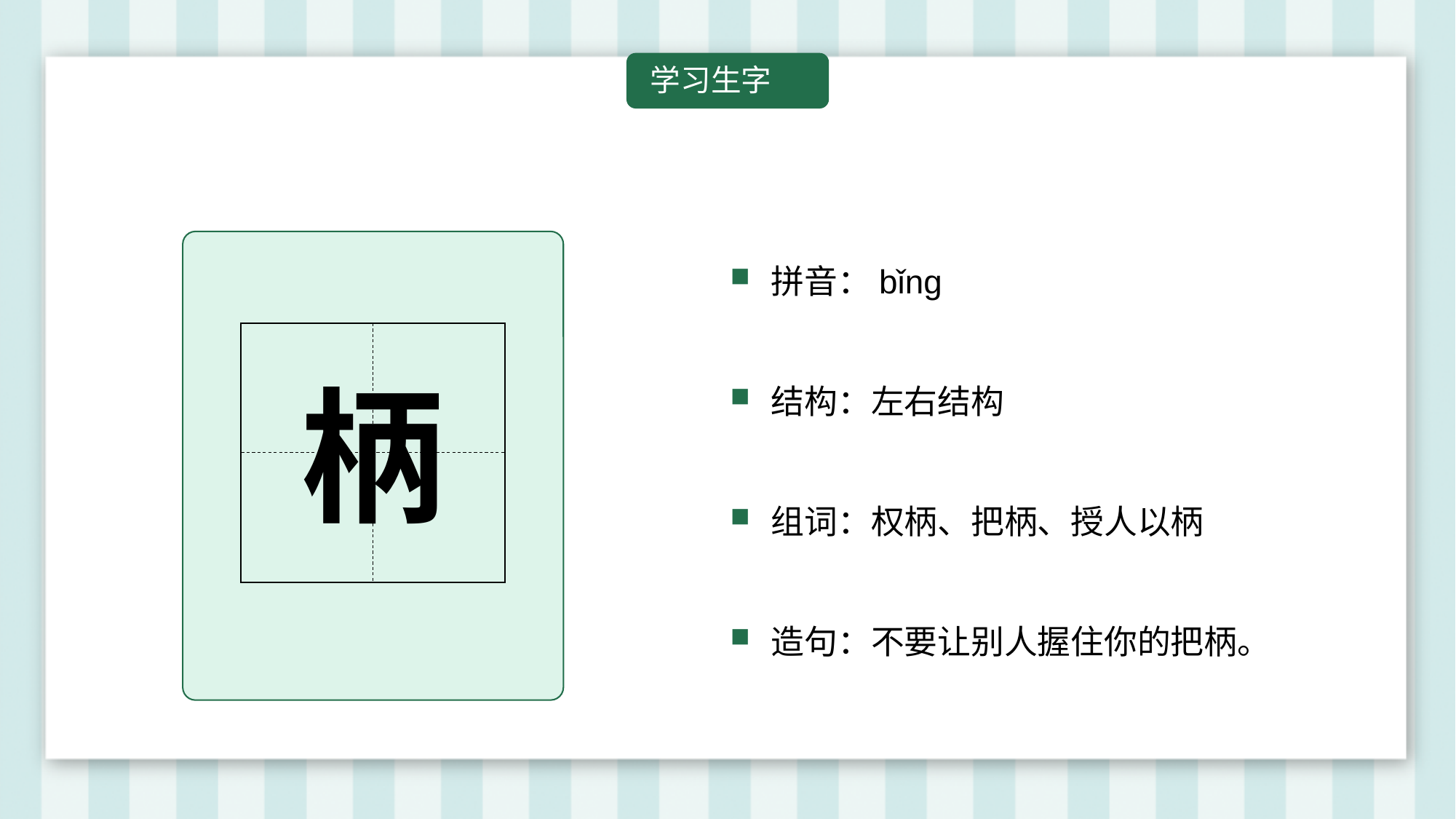

学习生字

柄
拼音：bǐng

结构：左右结构

组词：权柄、把柄、授人以柄

造句：不要让别人握住你的把柄。